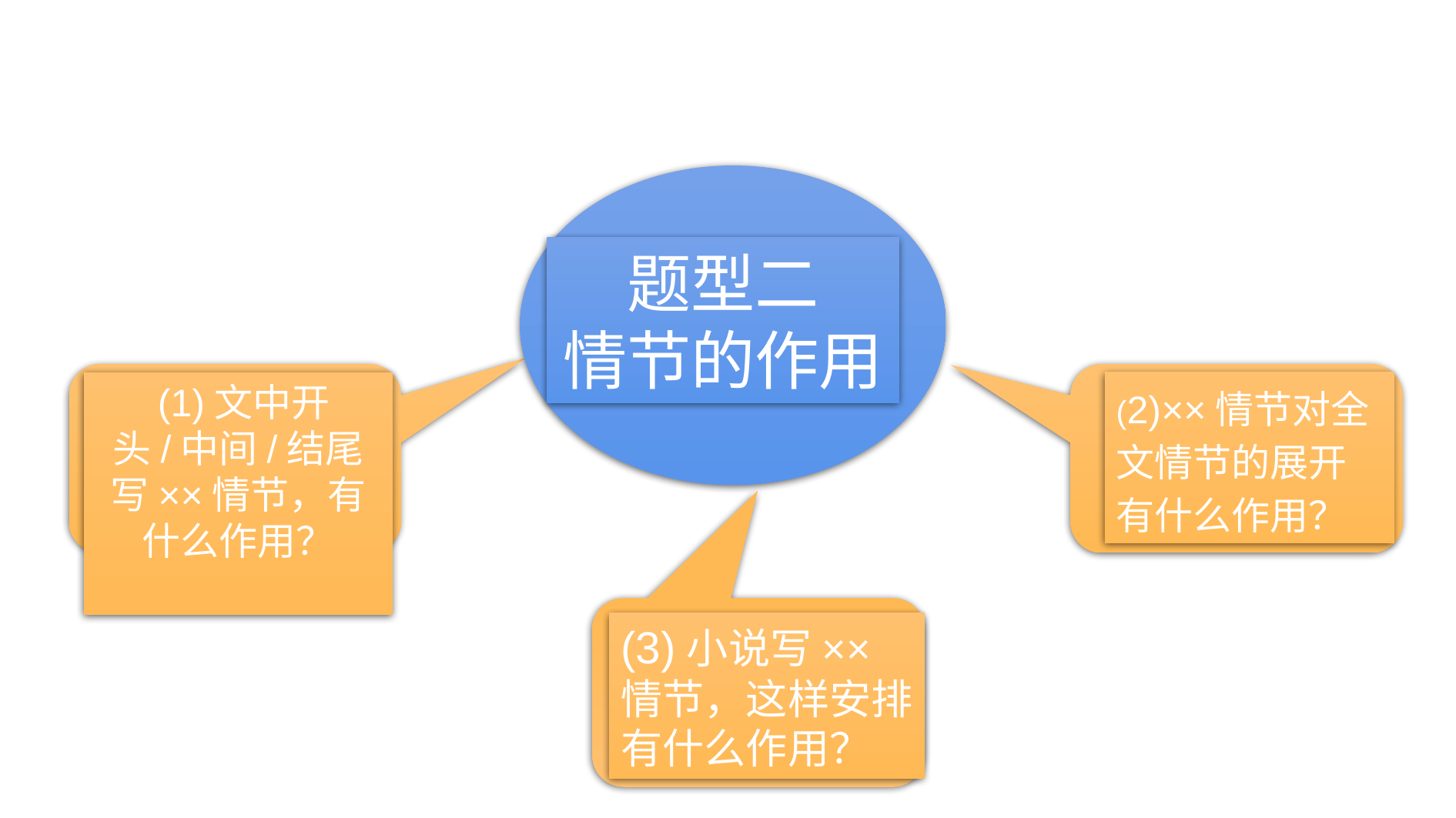

题型二
情节的作用

 (1)文中开头/中间/结尾写××情节，有什么作用？

(2)××情节对全文情节的展开有什么作用？

(3)小说写××情节，这样安排有什么作用？